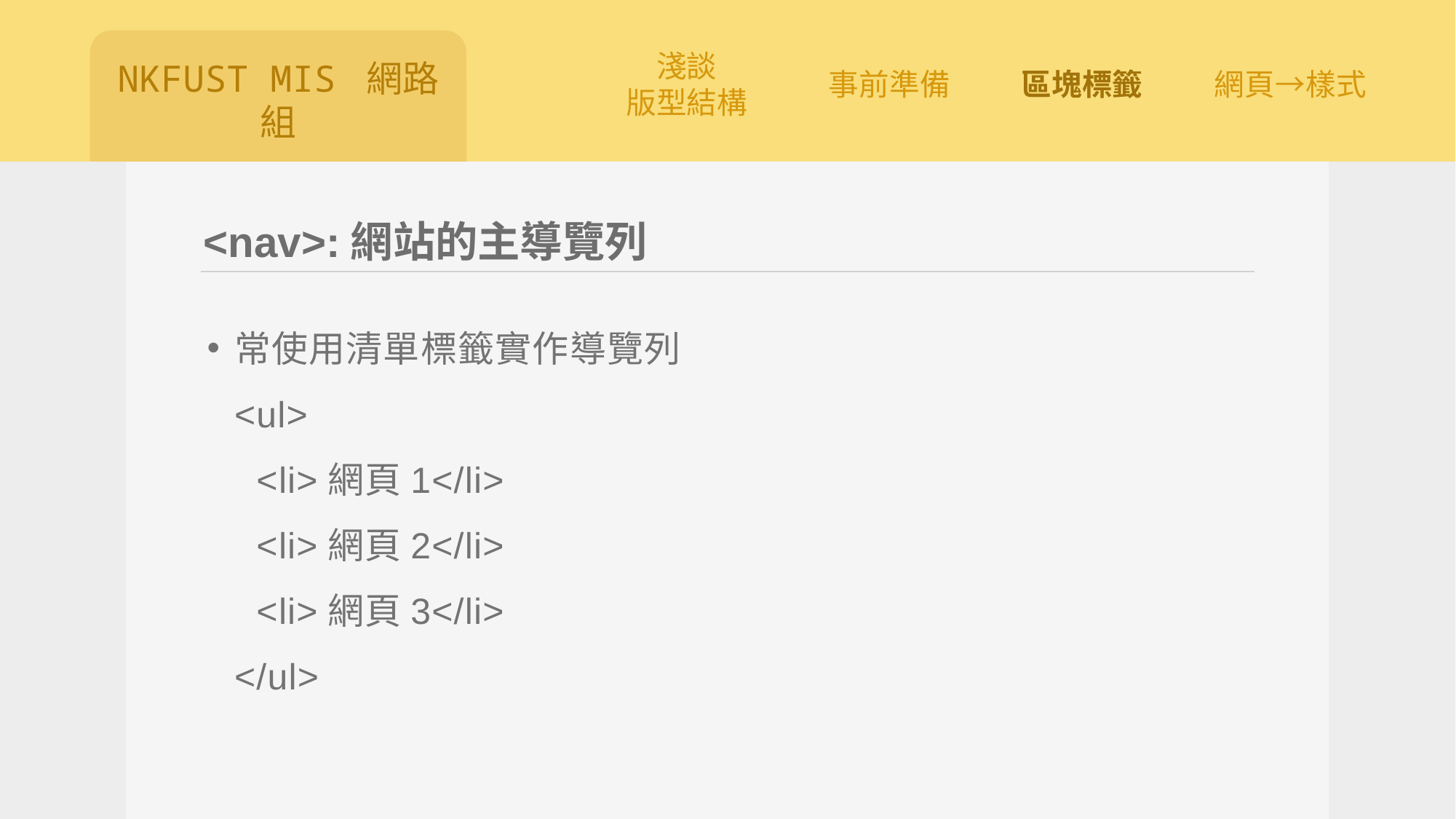

# <nav>:網站的主導覽列
常使用清單標籤實作導覽列
<ul>
  <li>網頁1</li>
  <li>網頁2</li>
  <li>網頁3</li>
</ul>